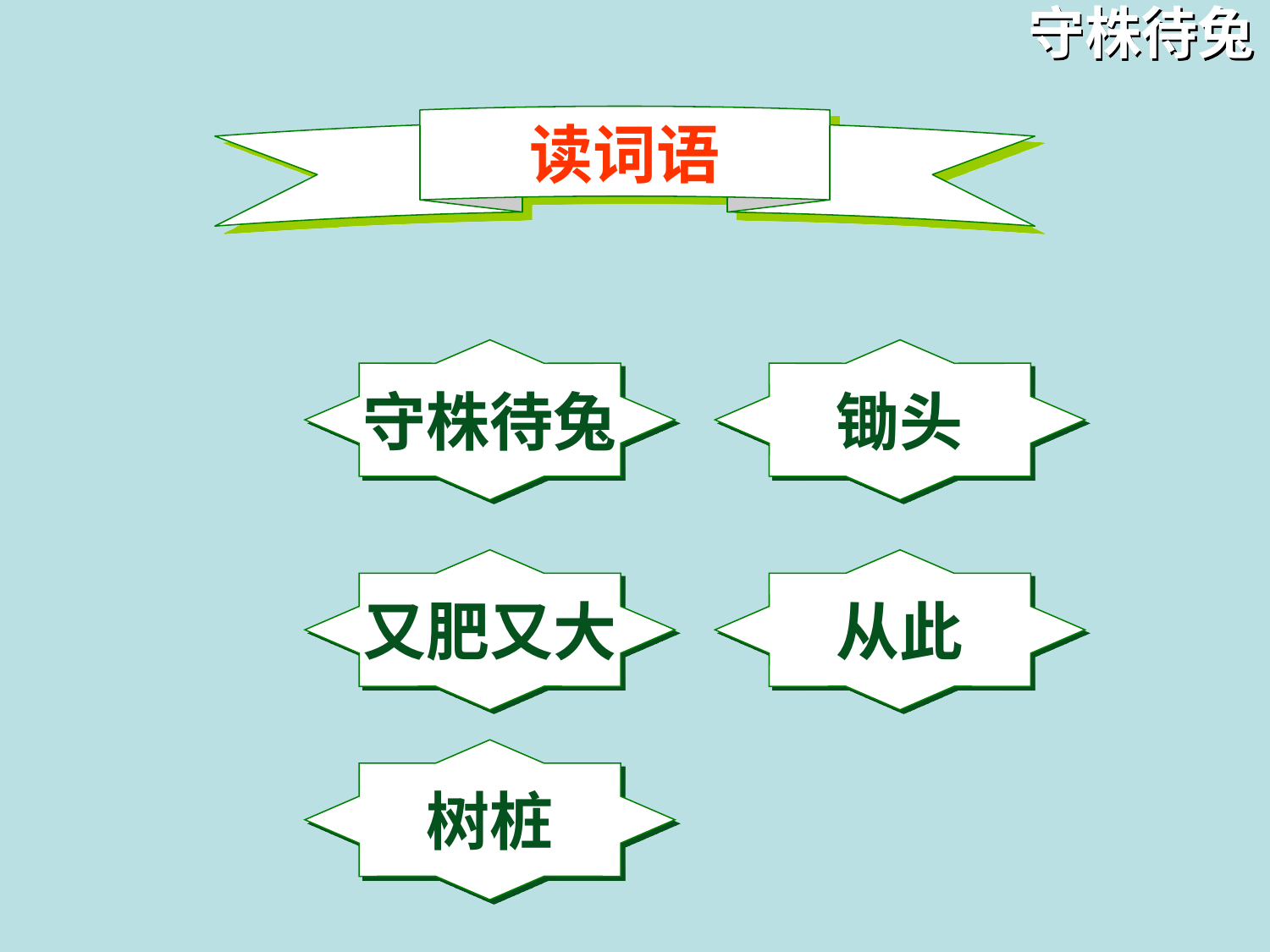

守株待兔
读词语
守株待兔
锄头
又肥又大
从此

树桩